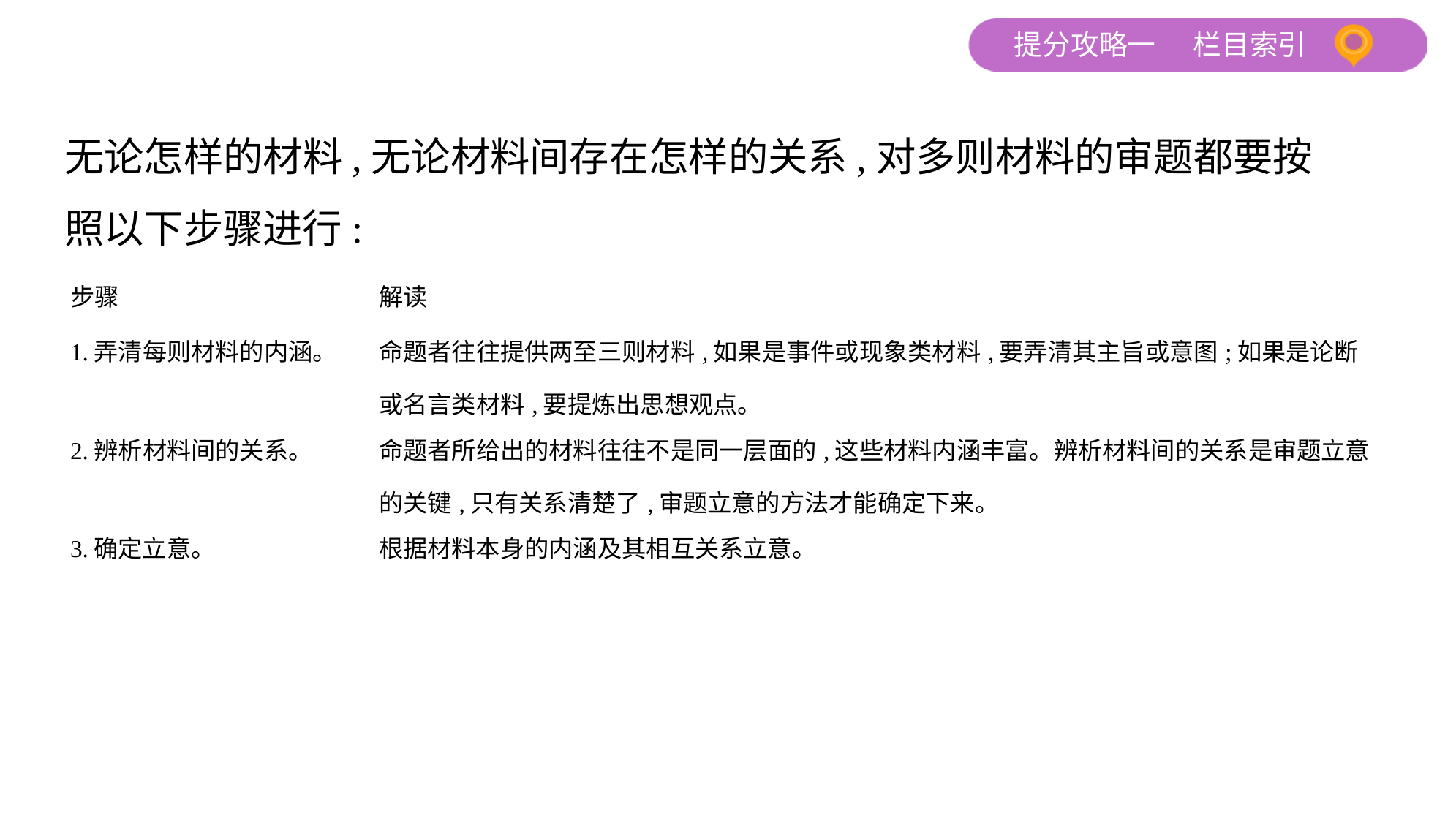

无论怎样的材料,无论材料间存在怎样的关系,对多则材料的审题都要按
照以下步骤进行:
| 步骤 | 解读 |
| --- | --- |
| 1.弄清每则材料的内涵。 | 命题者往往提供两至三则材料,如果是事件或现象类材料,要弄清其主旨或意图;如果是论断或名言类材料,要提炼出思想观点。 |
| 2.辨析材料间的关系。 | 命题者所给出的材料往往不是同一层面的,这些材料内涵丰富。辨析材料间的关系是审题立意的关键,只有关系清楚了,审题立意的方法才能确定下来。 |
| 3.确定立意。 | 根据材料本身的内涵及其相互关系立意。 |